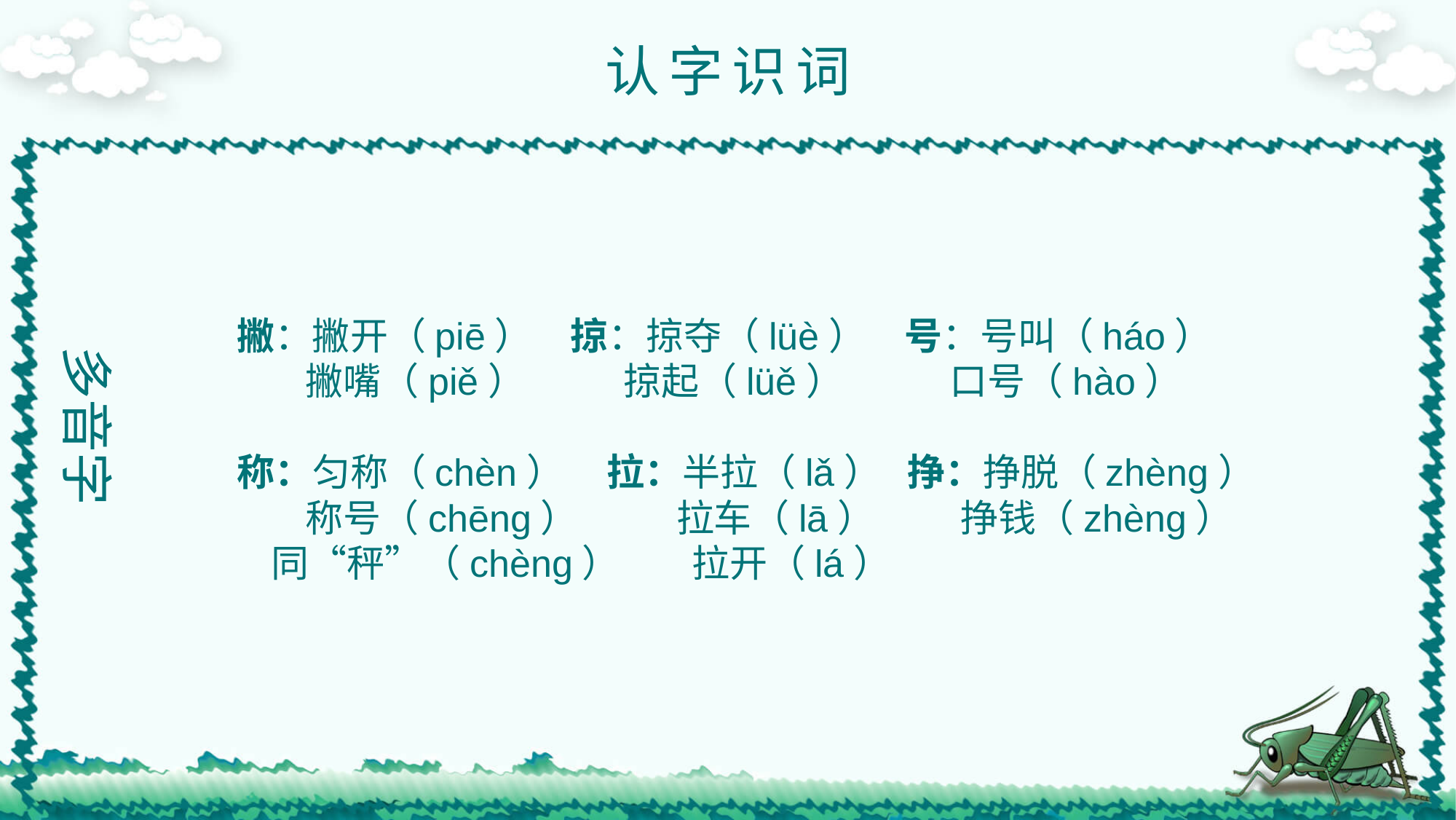

认字识词
撇：撇开（piē）　掠：掠夺（lüè）　号：号叫（háo）
       撇嘴（piě）　       掠起（lüě）　        口号（hào）

称：匀称（chèn）     拉：半拉（lǎ）   挣：挣脱（zhèng）
       称号（chēng）　       拉车（lā）          挣钱（zhèng）
   同“秤”（chèng）　    拉开（lá）
多音字